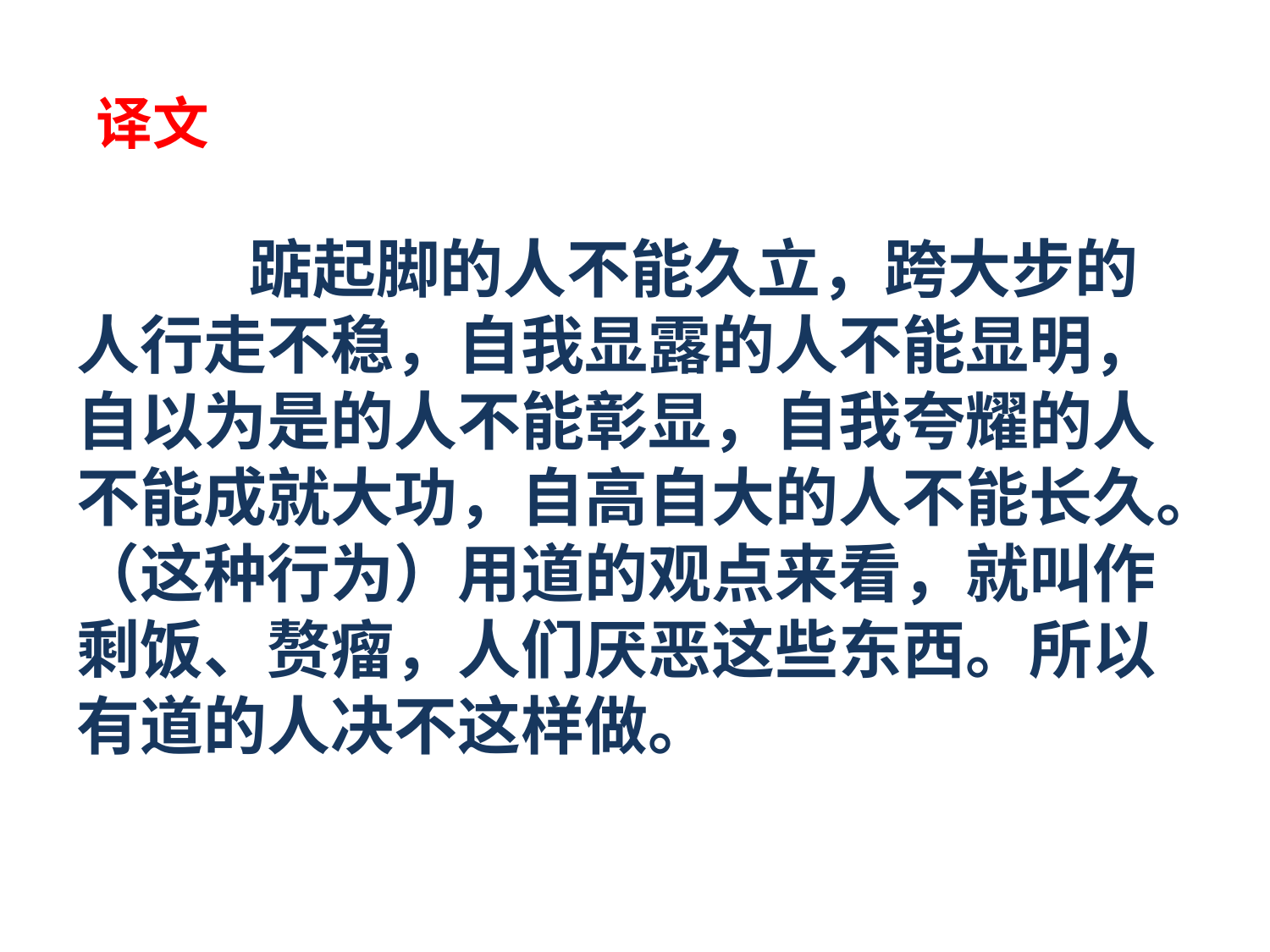

# 译文
         踮起脚的人不能久立，跨大步的人行走不稳，自我显露的人不能显明，自以为是的人不能彰显，自我夸耀的人不能成就大功，自高自大的人不能长久。（这种行为）用道的观点来看，就叫作剩饭、赘瘤，人们厌恶这些东西。所以有道的人决不这样做。